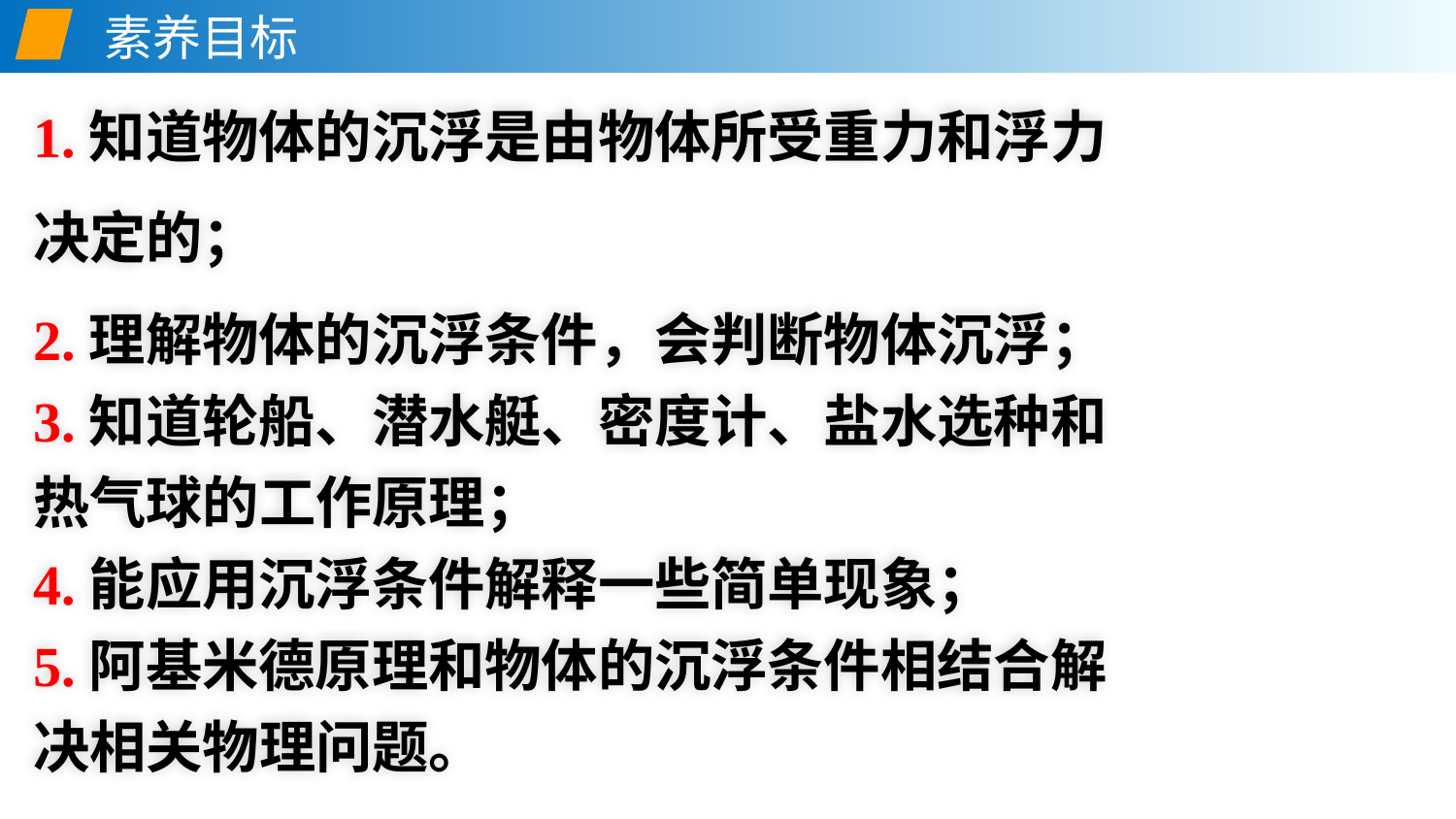

素养目标
1.知道物体的沉浮是由物体所受重力和浮力决定的；
2.理解物体的沉浮条件，会判断物体沉浮；
3.知道轮船、潜水艇、密度计、盐水选种和热气球的工作原理；
4.能应用沉浮条件解释一些简单现象；
5.阿基米德原理和物体的沉浮条件相结合解决相关物理问题。